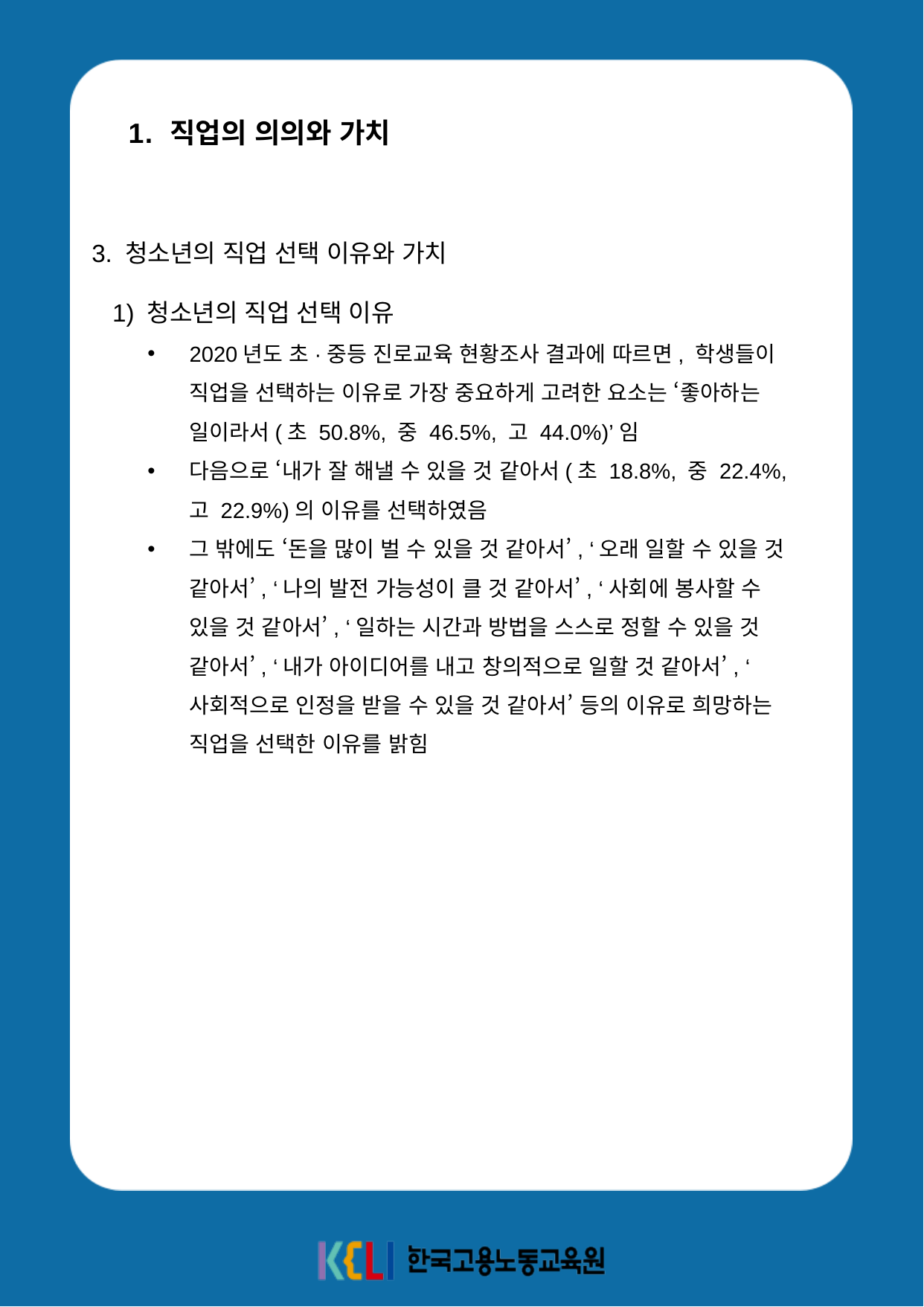

직업의 의의와 가치
3. 청소년의 직업 선택 이유와 가치
   1) 청소년의 직업 선택 이유
2020년도 초·중등 진로교육 현황조사 결과에 따르면, 학생들이 직업을 선택하는 이유로 가장 중요하게 고려한 요소는 ‘좋아하는 일이라서(초 50.8%, 중 46.5%, 고 44.0%)’임
다음으로 ‘내가 잘 해낼 수 있을 것 같아서(초 18.8%, 중 22.4%, 고 22.9%)의 이유를 선택하였음
그 밖에도 ‘돈을 많이 벌 수 있을 것 같아서’, ‘오래 일할 수 있을 것 같아서’, ‘나의 발전 가능성이 클 것 같아서’, ‘사회에 봉사할 수 있을 것 같아서’, ‘일하는 시간과 방법을 스스로 정할 수 있을 것 같아서’, ‘내가 아이디어를 내고 창의적으로 일할 것 같아서’, ‘사회적으로 인정을 받을 수 있을 것 같아서’ 등의 이유로 희망하는 직업을 선택한 이유를 밝힘